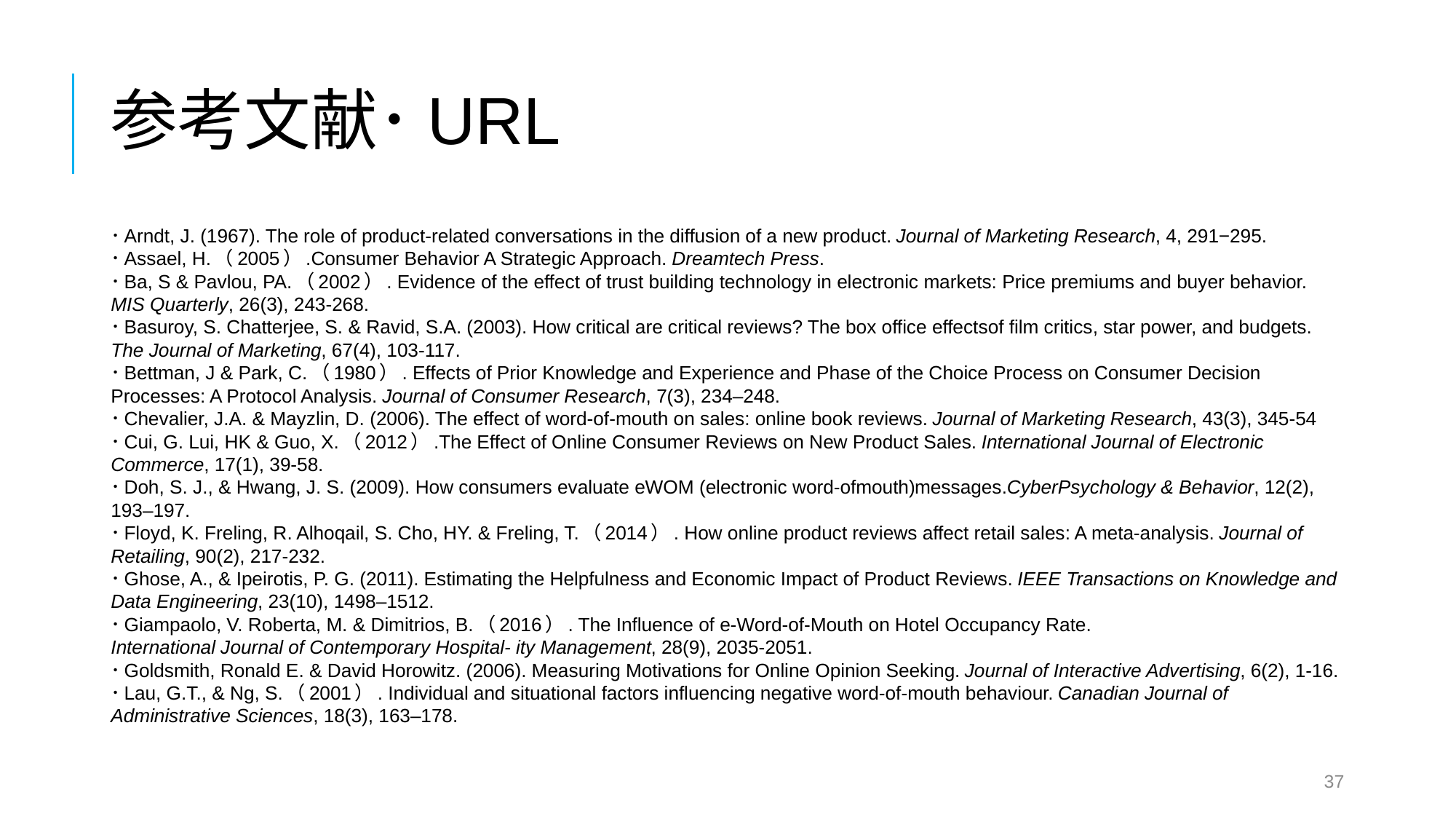

# 参考文献･URL
･Arndt, J. (1967). The role of product-related conversations in the diffusion of a new product. Journal of Marketing Research, 4, 291−295.
･Assael, H.（2005）.Consumer Behavior A Strategic Approach. Dreamtech Press.
･Ba, S & Pavlou, PA.（2002）. Evidence of the effect of trust building technology in electronic markets: Price premiums and buyer behavior. MIS Quarterly, 26(3), 243-268.
･Basuroy, S. Chatterjee, S. & Ravid, S.A. (2003). How critical are critical reviews? The box office effectsof film critics, star power, and budgets. The Journal of Marketing, 67(4), 103-117.
･Bettman, J & Park, C.（1980）. Effects of Prior Knowledge and Experience and Phase of the Choice Process on Consumer Decision Processes: A Protocol Analysis. Journal of Consumer Research, 7(3), 234–248.
･Chevalier, J.A. & Mayzlin, D. (2006). The effect of word-of-mouth on sales: online book reviews. Journal of Marketing Research, 43(3), 345-54
･Cui, G. Lui, HK & Guo, X.（2012）.The Effect of Online Consumer Reviews on New Product Sales. International Journal of Electronic Commerce, 17(1), 39-58.
･Doh, S. J., & Hwang, J. S. (2009). How consumers evaluate eWOM (electronic word-ofmouth)messages.CyberPsychology & Behavior, 12(2), 193–197.
･Floyd, K. Freling, R. Alhoqail, S. Cho, HY. & Freling, T.（2014）. How online product reviews affect retail sales: A meta-analysis. Journal of Retailing, 90(2), 217-232.
･Ghose, A., & Ipeirotis, P. G. (2011). Estimating the Helpfulness and Economic Impact of Product Reviews. IEEE Transactions on Knowledge and Data Engineering, 23(10), 1498–1512.
･Giampaolo, V. Roberta, M. & Dimitrios, B.（2016）. The Influence of e-Word-of-Mouth on Hotel Occupancy Rate.
International Journal of Contemporary Hospital- ity Management, 28(9), 2035-2051.
･Goldsmith, Ronald E. & David Horowitz. (2006). Measuring Motivations for Online Opinion Seeking. Journal of Interactive Advertising, 6(2), 1-16.
･Lau, G.T., & Ng, S.（2001）. Individual and situational factors influencing negative word-of-mouth behaviour. Canadian Journal of Administrative Sciences, 18(3), 163–178.
37